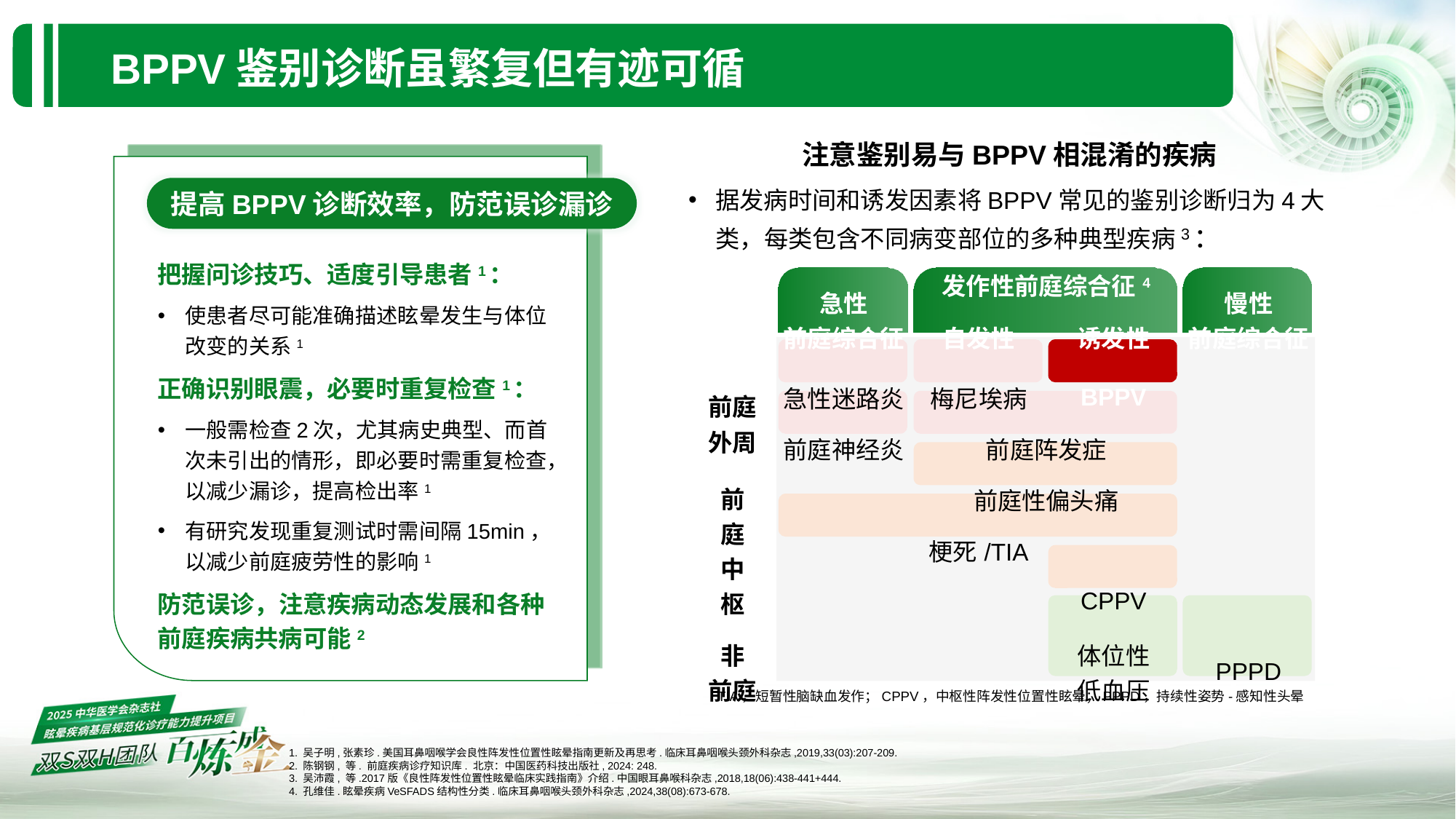

BPPV鉴别诊断虽繁复但有迹可循
注意鉴别易与BPPV相混淆的疾病
据发病时间和诱发因素将BPPV常见的鉴别诊断归为4大类，每类包含不同病变部位的多种典型疾病3：

提高BPPV诊断效率，防范误诊漏诊
把握问诊技巧、适度引导患者1：
使患者尽可能准确描述眩晕发生与体位改变的关系1
正确识别眼震，必要时重复检查1：
一般需检查2次，尤其病史典型、而首次未引出的情形，即必要时需重复检查，以减少漏诊，提高检出率1
有研究发现重复测试时需间隔15min，以减少前庭疲劳性的影响1
防范误诊，注意疾病动态发展和各种前庭疾病共病可能2
|  | 急性 前庭综合征 | 发作性前庭综合征4 |  | 慢性 前庭综合征 |
| --- | --- | --- | --- | --- |
|  |  | 自发性 | 诱发性 |  |
| 前庭 外周 | 急性迷路炎 | 梅尼埃病 | BPPV |  |
|  | 前庭神经炎 | 前庭阵发症 |  |  |
| 前 庭 中 枢 |  | 前庭性偏头痛 |  |  |
|  | 梗死/TIA |  |  |  |
|  |  |  | CPPV |  |
| 非 前庭 |  |  | 体位性 低血压 | PPPD |

TIA，短暂性脑缺血发作；CPPV，中枢性阵发性位置性眩晕；PPPD，持续性姿势-感知性头晕
1. 吴子明,张素珍.美国耳鼻咽喉学会良性阵发性位置性眩晕指南更新及再思考.临床耳鼻咽喉头颈外科杂志,2019,33(03):207-209.
2. 陈钢钢, 等. 前庭疾病诊疗知识库. 北京：中国医药科技出版社, 2024: 248.
3. 吴沛霞, 等.2017版《良性阵发性位置性眩晕临床实践指南》介绍.中国眼耳鼻喉科杂志,2018,18(06):438-441+444.
4. 孔维佳.眩晕疾病VeSFADS结构性分类.临床耳鼻咽喉头颈外科杂志,2024,38(08):673-678.